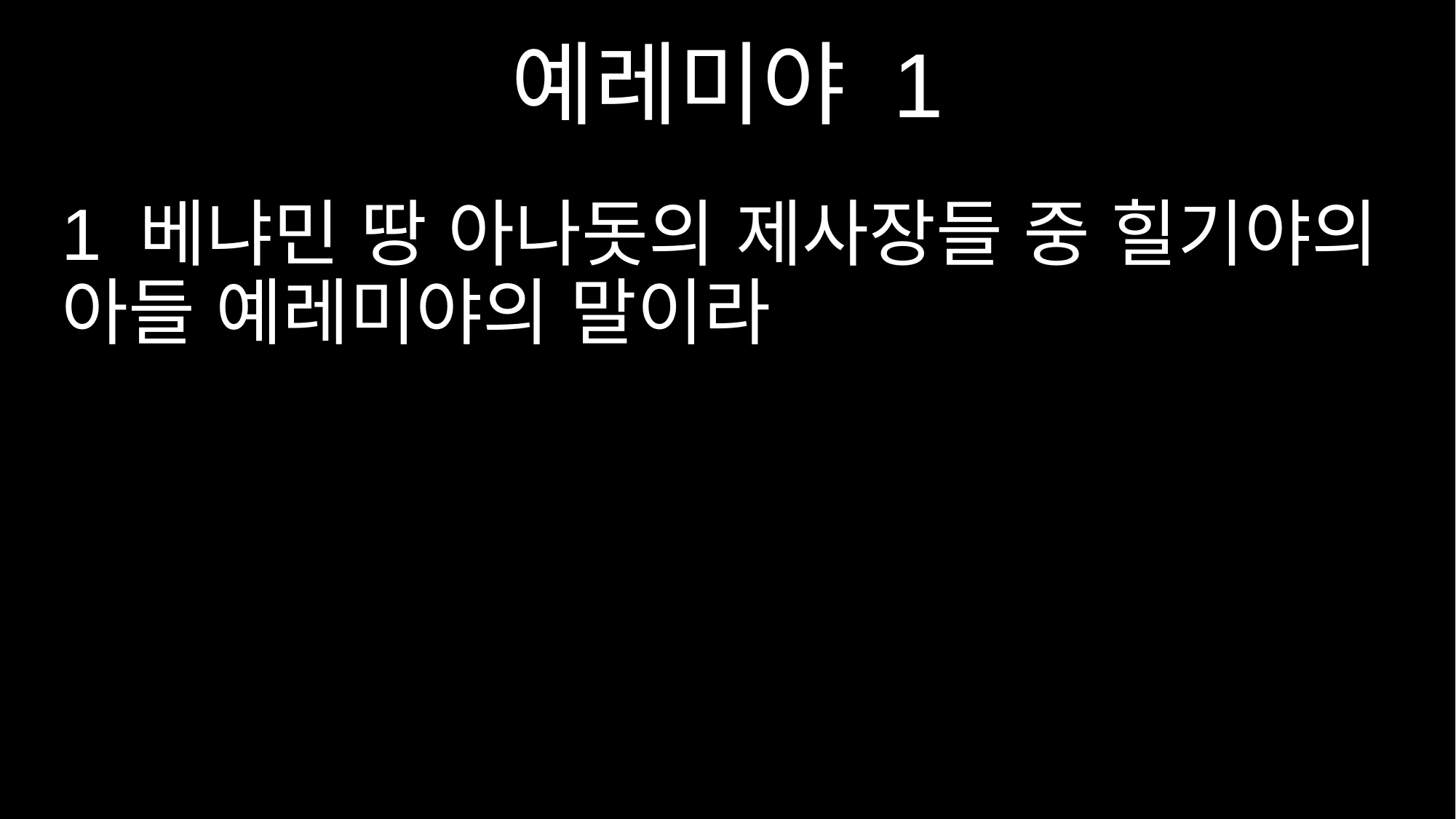

예레미야 1
1 베냐민 땅 아나돗의 제사장들 중 힐기야의 아들 예레미야의 말이라